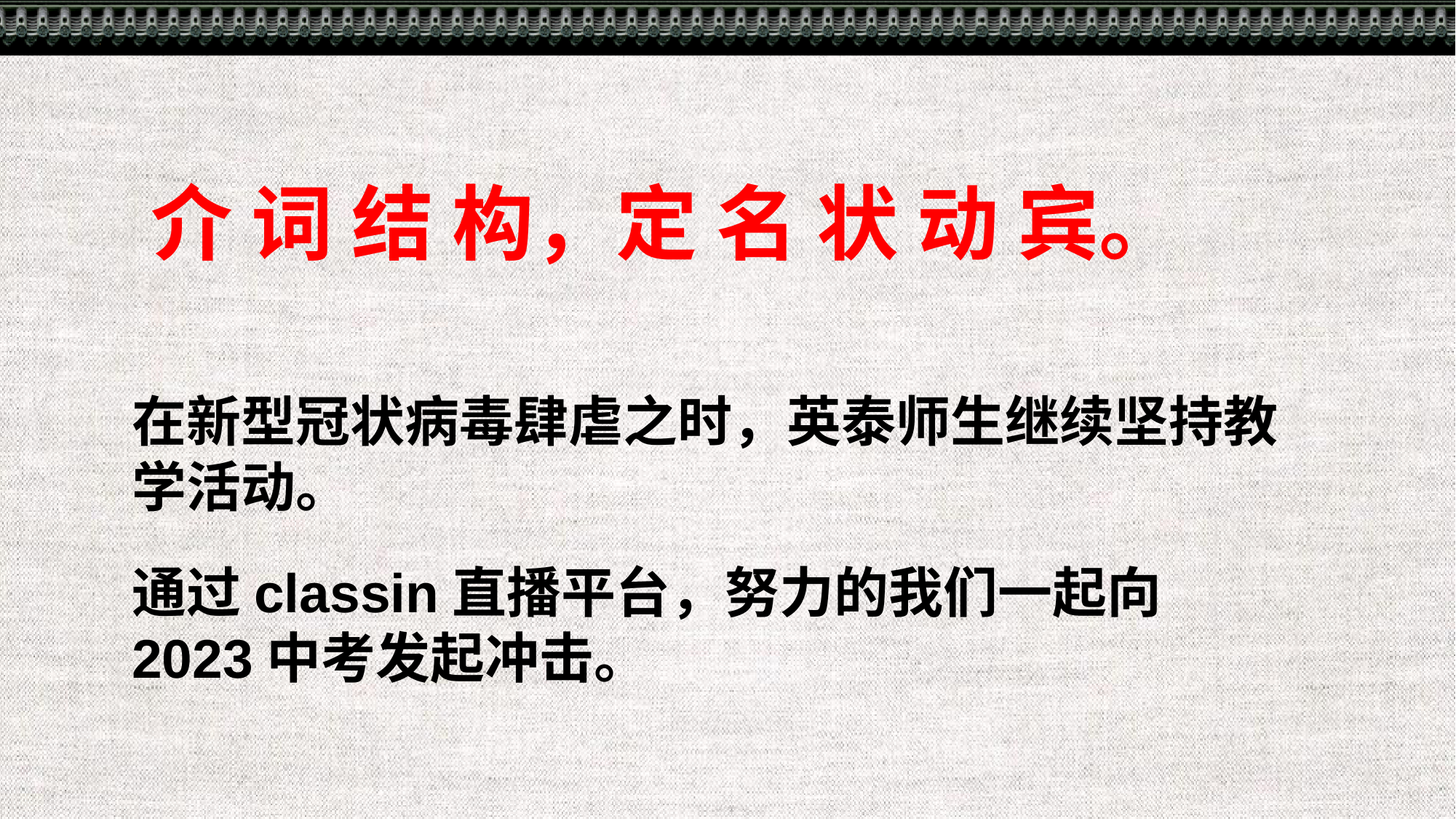

介 词 结 构，定 名 状 动 宾。
在新型冠状病毒肆虐之时，英泰师生继续坚持教学活动。
通过classin直播平台，努力的我们一起向2023中考发起冲击。